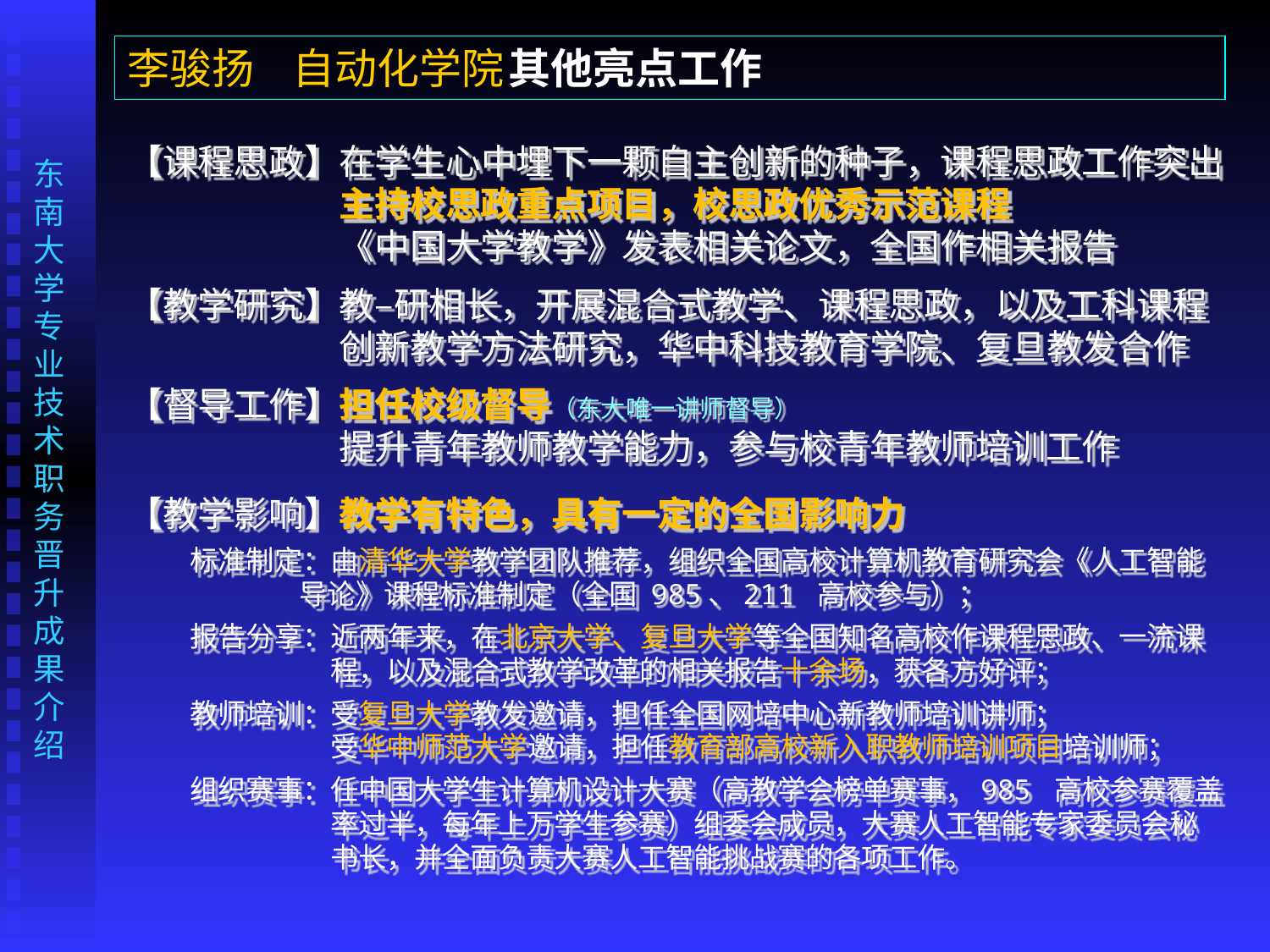

李骏扬    自动化学院	其他亮点工作
【课程思政】在学生心中埋下一颗自主创新的种子，课程思政工作突出
　　　　　　主持校思政重点项目，校思政优秀示范课程
　　　　　　《中国大学教学》发表相关论文，全国作相关报告
【教学研究】教–研相长，开展混合式教学、课程思政，以及工科课程
　　　　　　创新教学方法研究，华中科技教育学院、复旦教发合作
【督导工作】担任校级督导（东大唯一讲师督导）
　　　　　　提升青年教师教学能力，参与校青年教师培训工作
【教学影响】教学有特色，具有一定的全国影响力
　　 标准制定：由清华大学教学团队推荐，组织全国高校计算机教育研究会《人工智能
　　　　　     导论》课程标准制定（全国 985、211 高校参与）；
　　 报告分享：近两年来，在北京大学、复旦大学等全国知名高校作课程思政、一流课
　　　　　　　 程，以及混合式教学改革的相关报告十余场，获各方好评；
　　 教师培训：受复旦大学教发邀请，担任全国网培中心新教师培训讲师；
　　　　　　　 受华中师范大学邀请，担任教育部高校新入职教师培训项目培训师；
　　 组织赛事：任中国大学生计算机设计大赛（高教学会榜单赛事，985 高校参赛覆盖
　　　　　　　 率过半，每年上万学生参赛）组委会成员，大赛人工智能专家委员会秘
　　　　　　　 书长，并全面负责大赛人工智能挑战赛的各项工作。